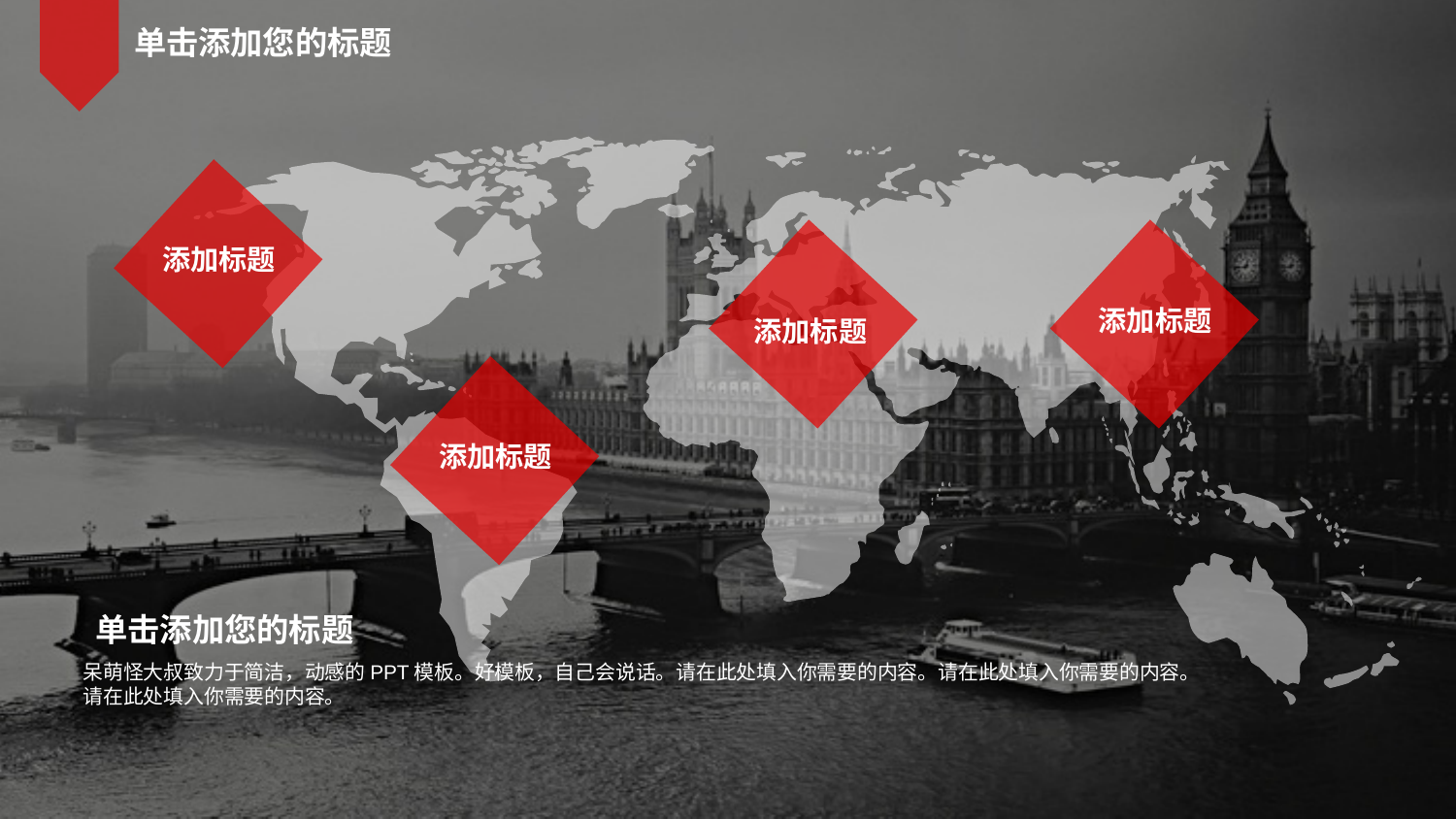

单击添加您的标题

添加标题

添加标题

添加标题

添加标题
单击添加您的标题
         呆萌怪大叔致力于简洁，动感的PPT模板。好模板，自己会说话。请在此处填入你需要的内容。请在此处填入你需要的内容。
         请在此处填入你需要的内容。